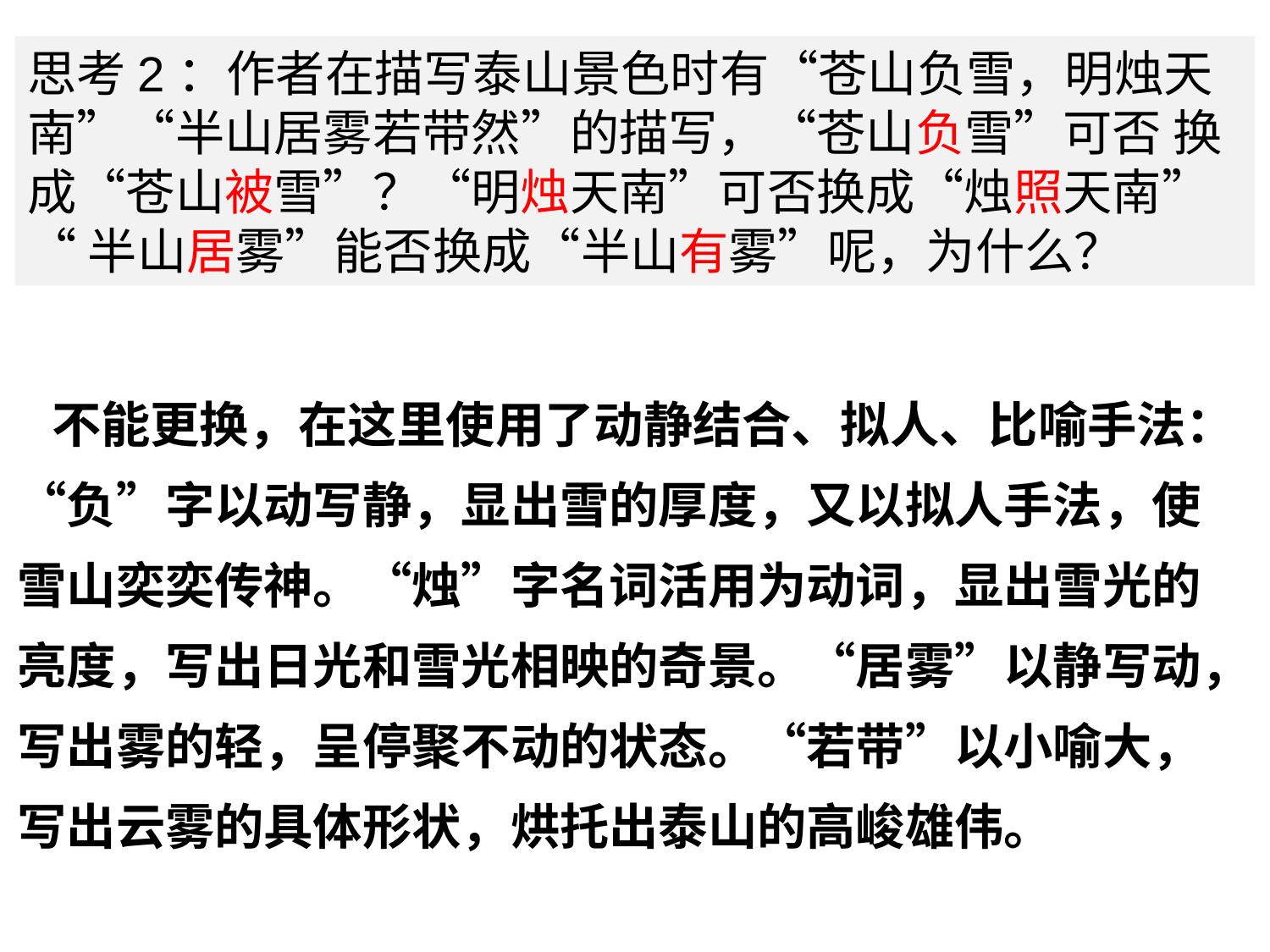

思考2：作者在描写泰山景色时有“苍山负雪，明烛天南”“半山居雾若带然”的描写，“苍山负雪”可否 换成“苍山被雪”？“明烛天南”可否换成“烛照天南”“ 半山居雾”能否换成“半山有雾”呢，为什么？
  不能更换，在这里使用了动静结合、拟人、比喻手法：“负”字以动写静，显出雪的厚度，又以拟人手法，使雪山奕奕传神。“烛”字名词活用为动词，显出雪光的亮度，写出日光和雪光相映的奇景。“居雾”以静写动，写出雾的轻，呈停聚不动的状态。“若带”以小喻大，写出云雾的具体形状，烘托出泰山的高峻雄伟。